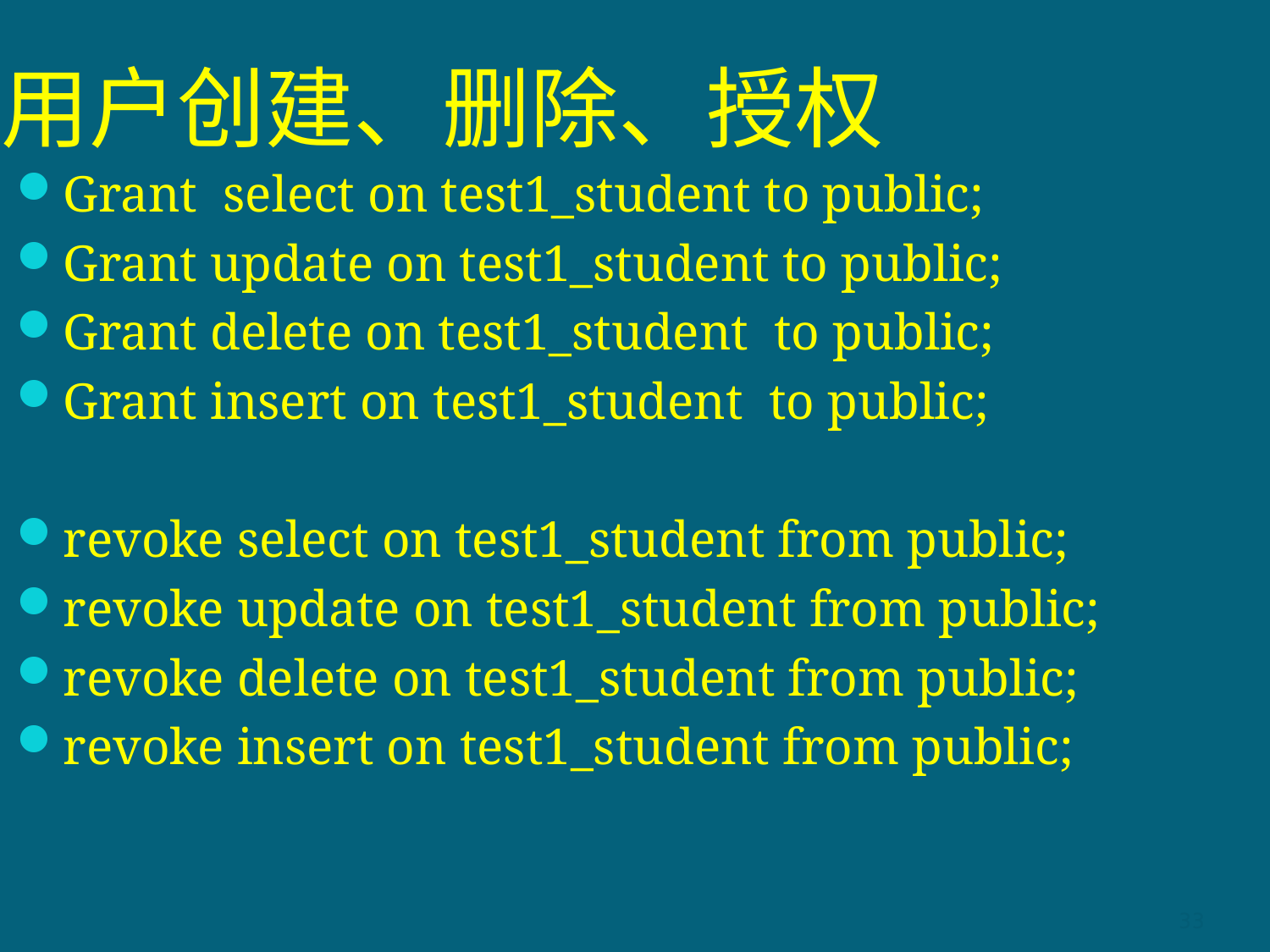

# 用户创建、删除、授权
Grant  select on test1_student to public;
Grant update on test1_student to public;
Grant delete on test1_student  to public;
Grant insert on test1_student  to public;

revoke select on test1_student from public;
revoke update on test1_student from public;
revoke delete on test1_student from public;
revoke insert on test1_student from public;
33